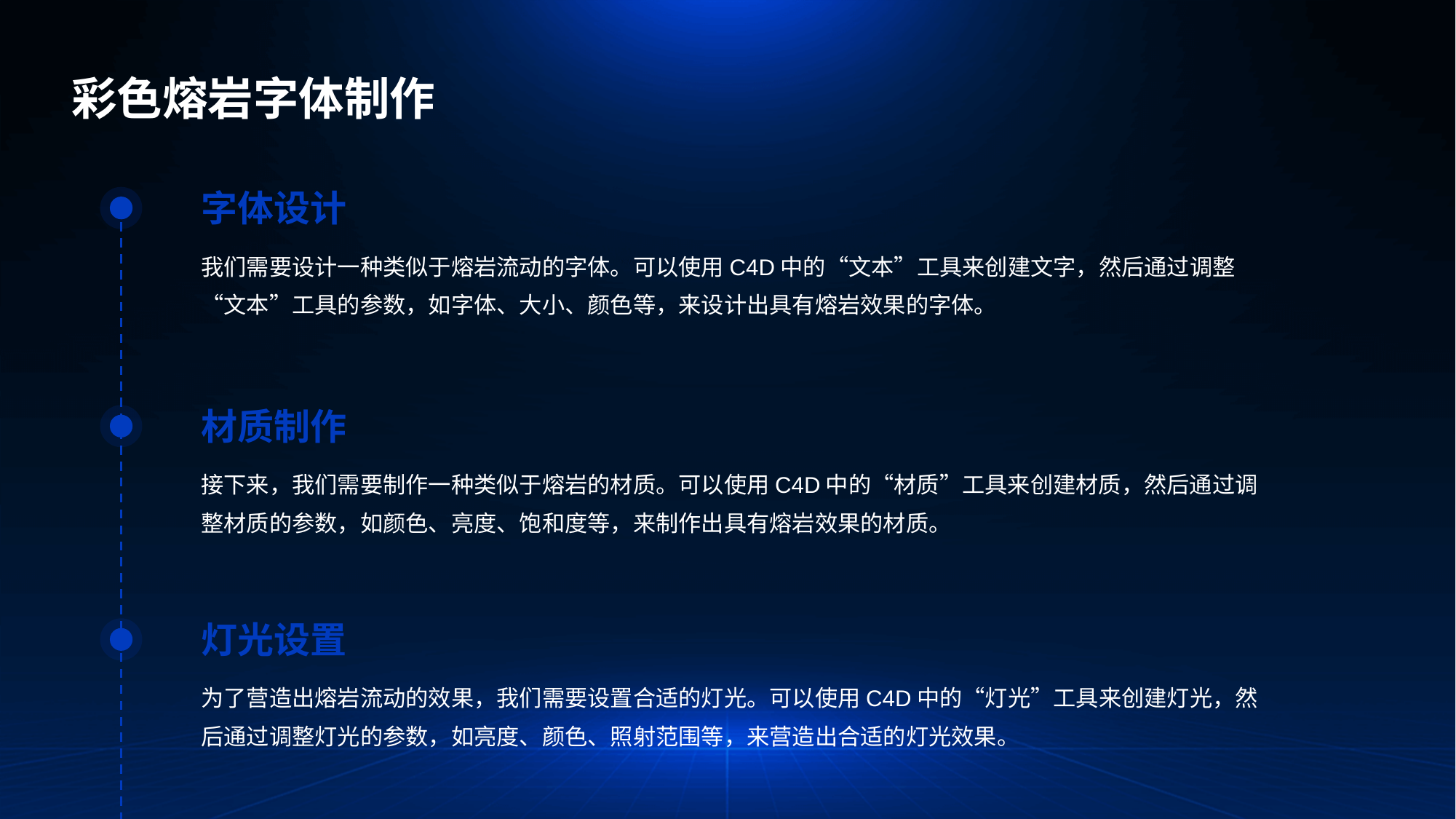

彩色熔岩字体制作
字体设计

我们需要设计一种类似于熔岩流动的字体。可以使用C4D中的“文本”工具来创建文字，然后通过调整“文本”工具的参数，如字体、大小、颜色等，来设计出具有熔岩效果的字体。
材质制作

接下来，我们需要制作一种类似于熔岩的材质。可以使用C4D中的“材质”工具来创建材质，然后通过调整材质的参数，如颜色、亮度、饱和度等，来制作出具有熔岩效果的材质。
灯光设置

为了营造出熔岩流动的效果，我们需要设置合适的灯光。可以使用C4D中的“灯光”工具来创建灯光，然后通过调整灯光的参数，如亮度、颜色、照射范围等，来营造出合适的灯光效果。